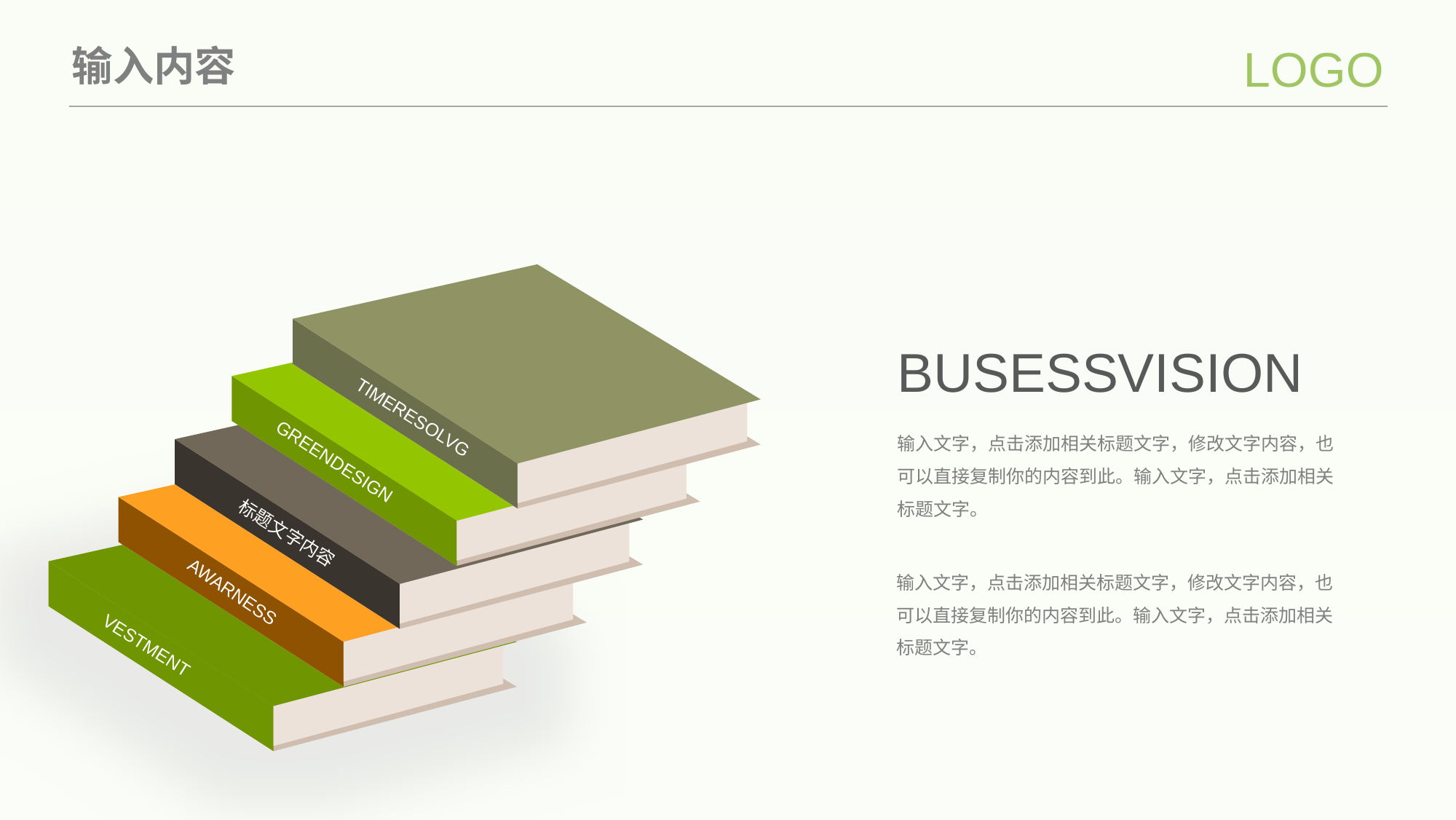

LOGO
输入内容

TIMERESOLVG

GREENDESIGN

标题文字内容

AWARNESS
VESTMENT
BUSESSVISION
输入文字，点击添加相关标题文字，修改文字内容，也可以直接复制你的内容到此。输入文字，点击添加相关标题文字。
输入文字，点击添加相关标题文字，修改文字内容，也可以直接复制你的内容到此。输入文字，点击添加相关标题文字。